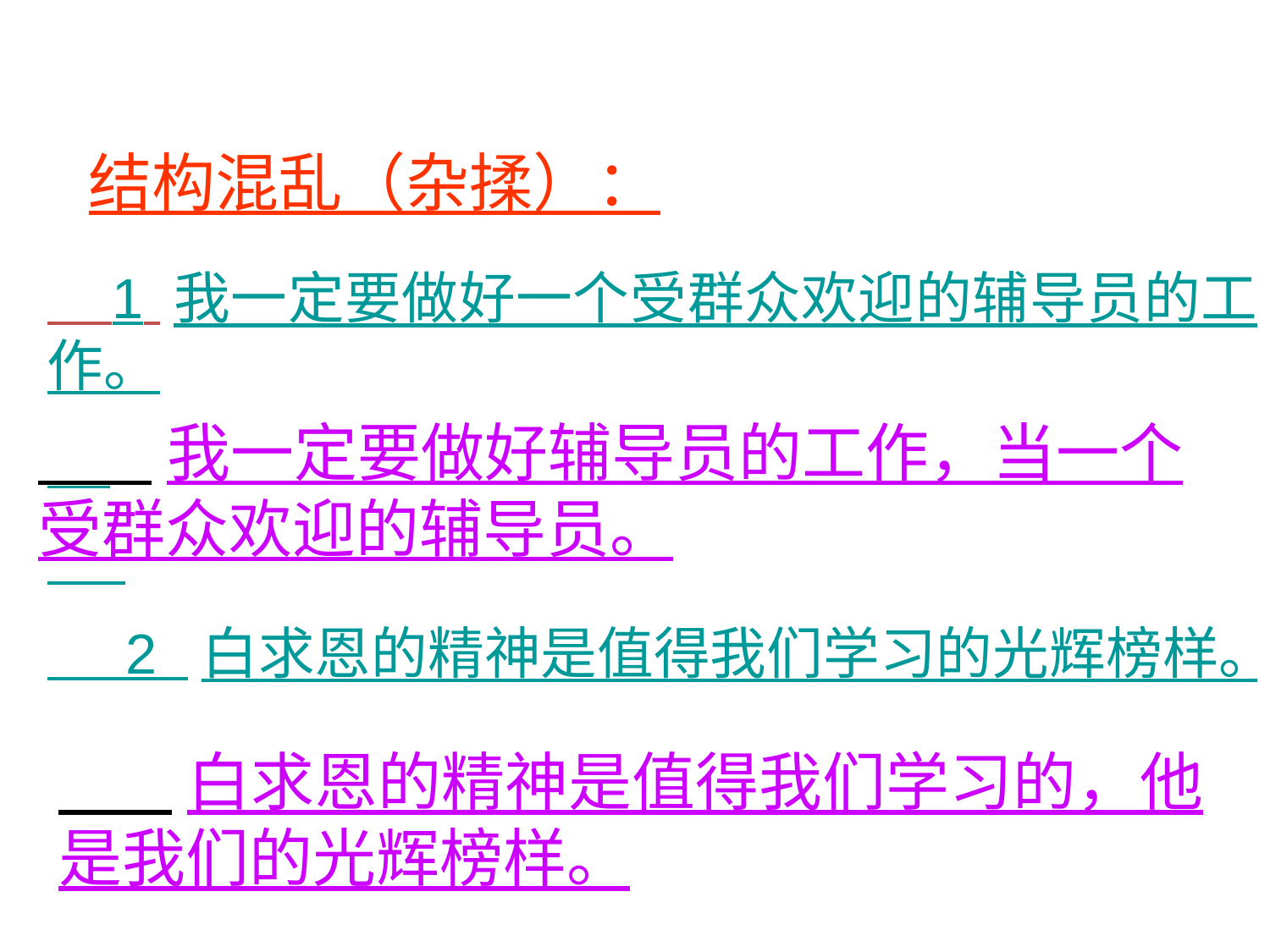

结构混乱（杂揉）：
    1 我一定要做好一个受群众欢迎的辅导员的工作。

     2  白求恩的精神是值得我们学习的光辉榜样。
        我一定要做好辅导员的工作，当一个
受群众欢迎的辅导员。
        白求恩的精神是值得我们学习的，他
是我们的光辉榜样。